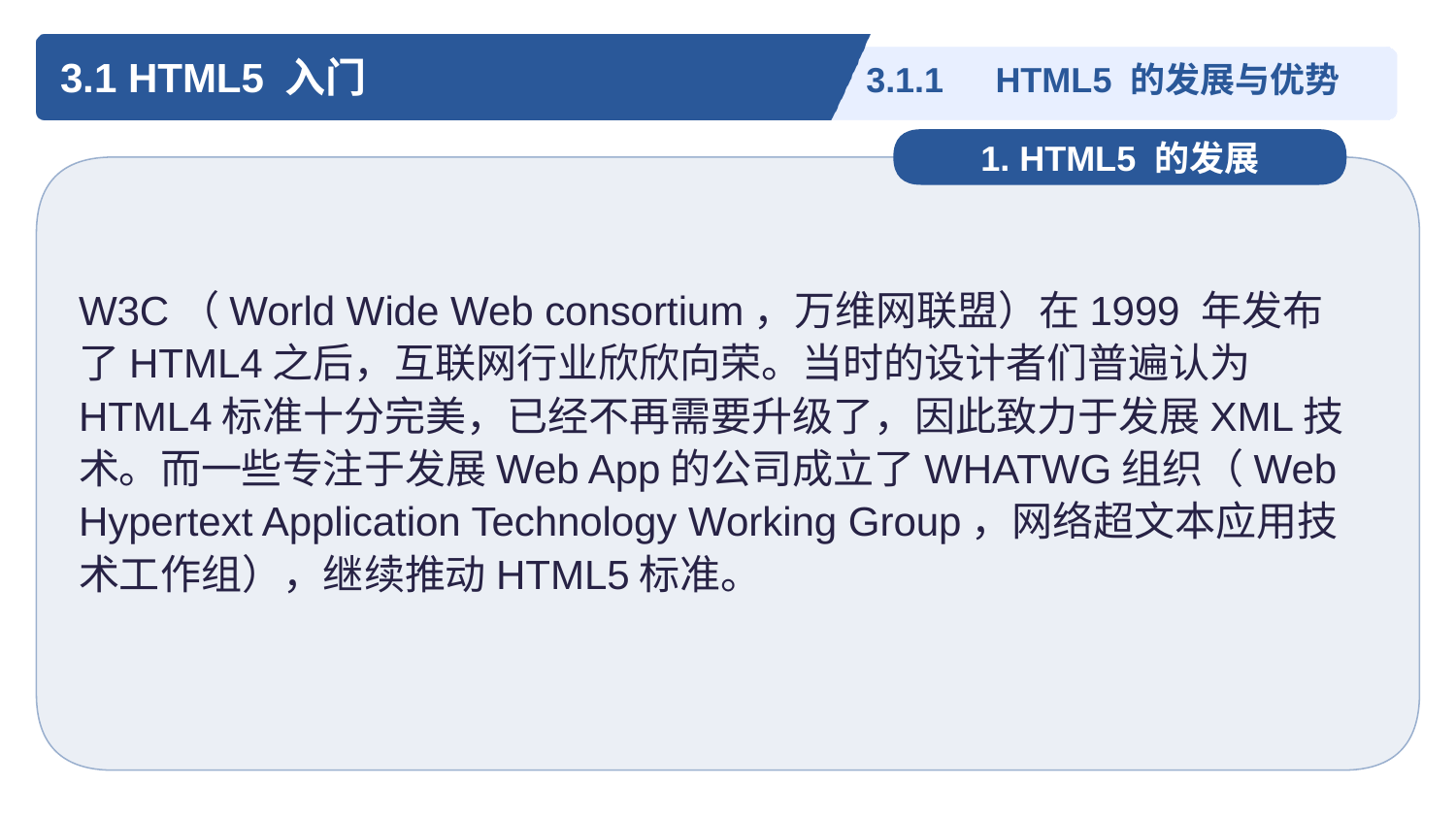

3.1 HTML5 入门
3.1.1　HTML5 的发展与优势
1. HTML5 的发展

W3C（World Wide Web consortium，万维网联盟）在1999 年发布了HTML4之后，互联网行业欣欣向荣。当时的设计者们普遍认为HTML4标准十分完美，已经不再需要升级了，因此致力于发展XML技术。而一些专注于发展Web App的公司成立了WHATWG组织（Web Hypertext Application Technology Working Group，网络超文本应用技术工作组），继续推动HTML5标准。